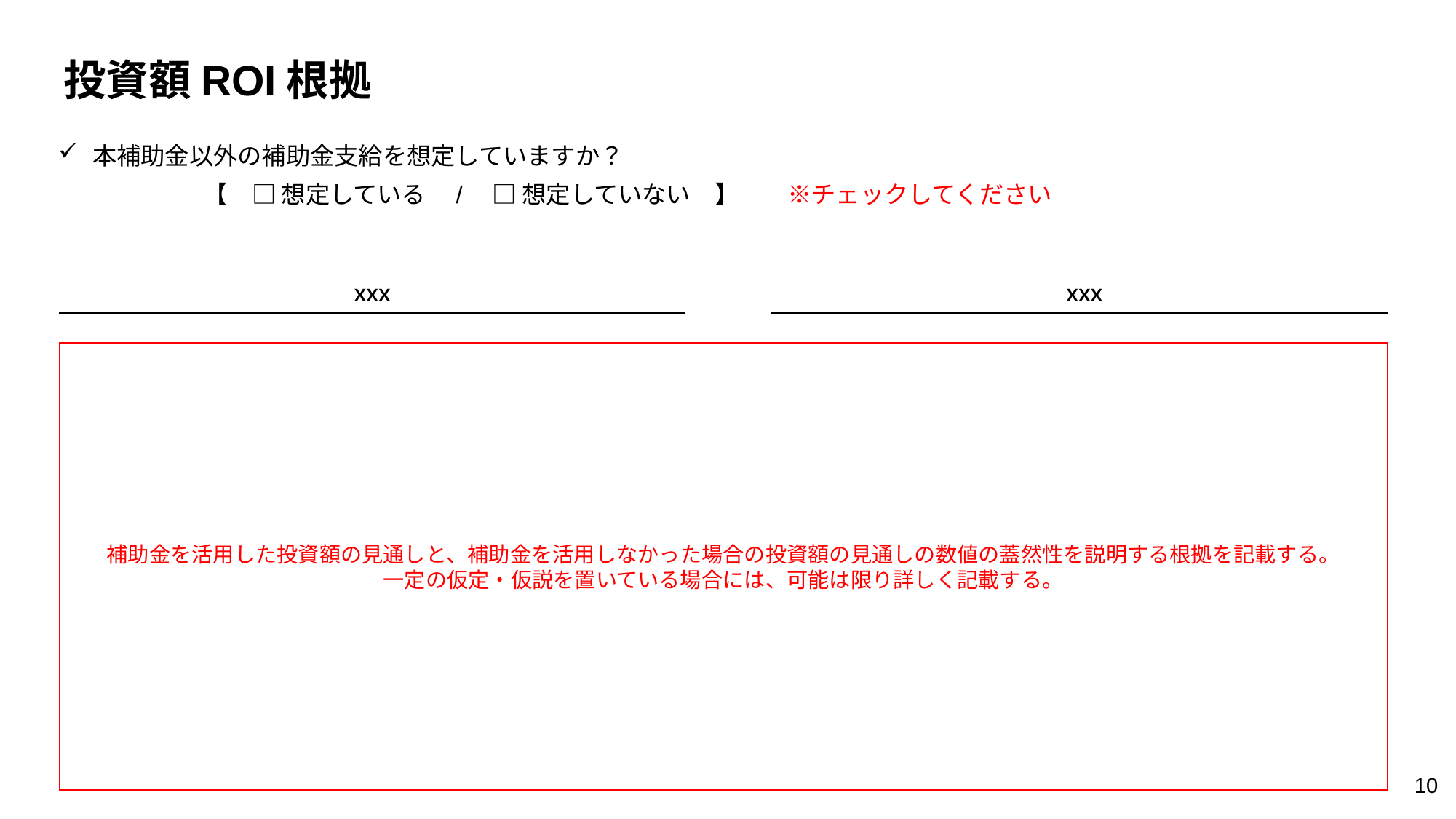

# 投資額ROI根拠
本補助金以外の補助金支給を想定していますか？
　　　　　　【　□ 想定している　/　□ 想定していない　】　　※チェックしてください
XXX
XXX
補助金を活用した投資額の見通しと、補助金を活用しなかった場合の投資額の見通しの数値の蓋然性を説明する根拠を記載する。
一定の仮定・仮説を置いている場合には、可能は限り詳しく記載する。
10